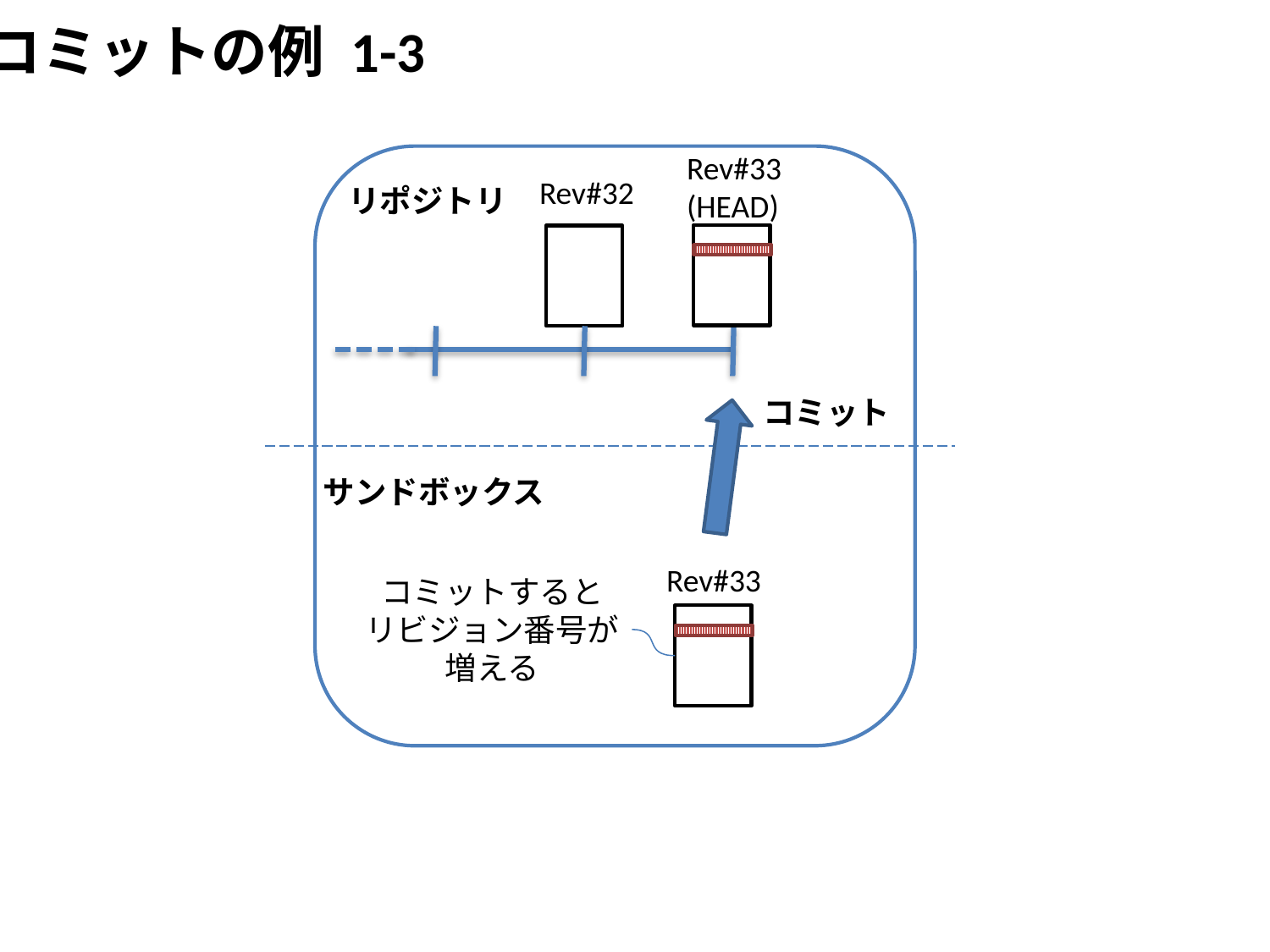

コミットの例 1-3
Rev#33
(HEAD)

Rev#32
リポジトリ

コミット

サンドボックス
Rev#33
コミットすると
リビジョン番号が
増える